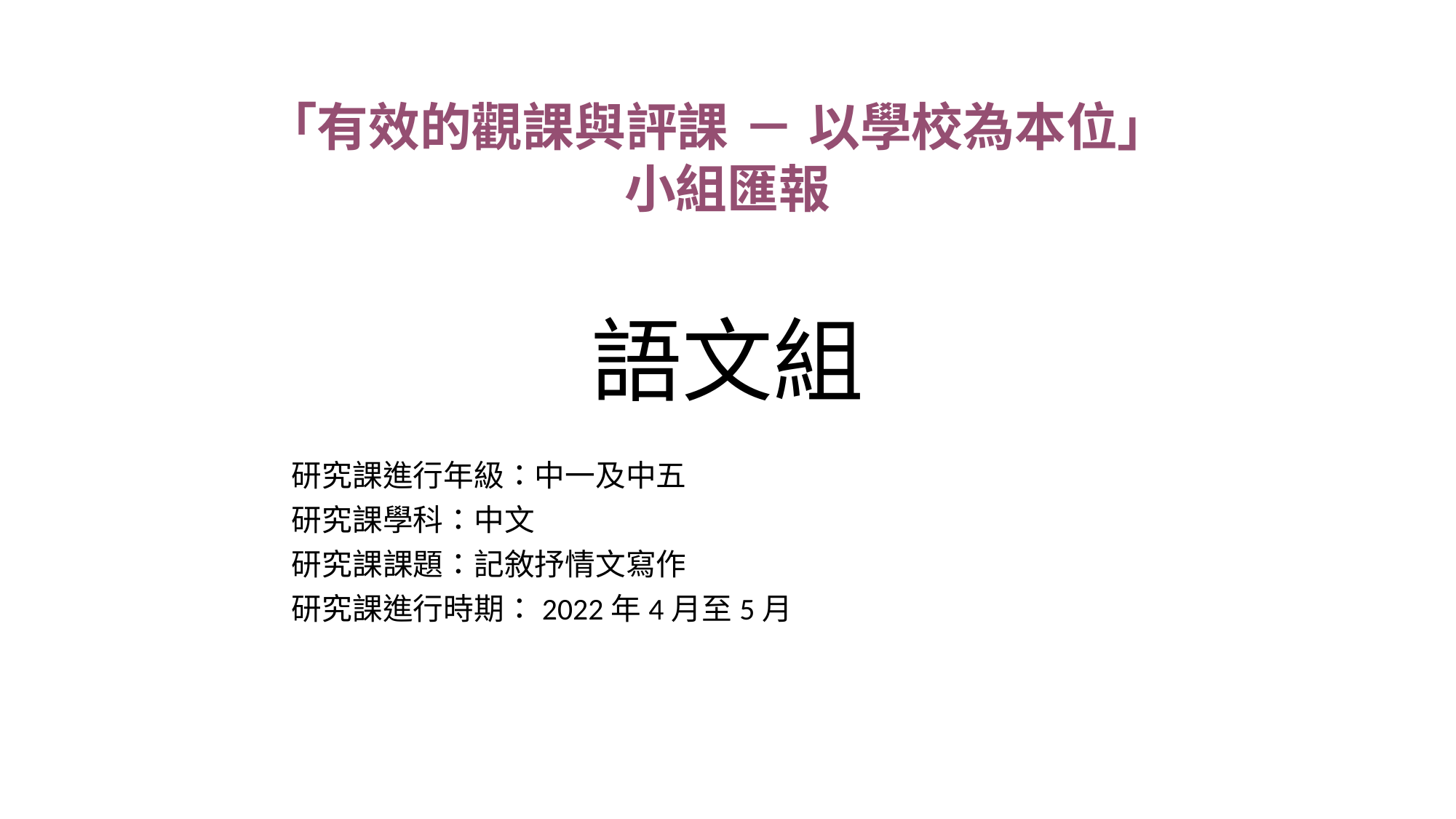

「有效的觀課與評課 － 以學校為本位」
小組匯報
# 語文組
研究課進行年級：中一及中五
研究課學科：中文
研究課課題：記敘抒情文寫作
研究課進行時期：2022年4月至5月